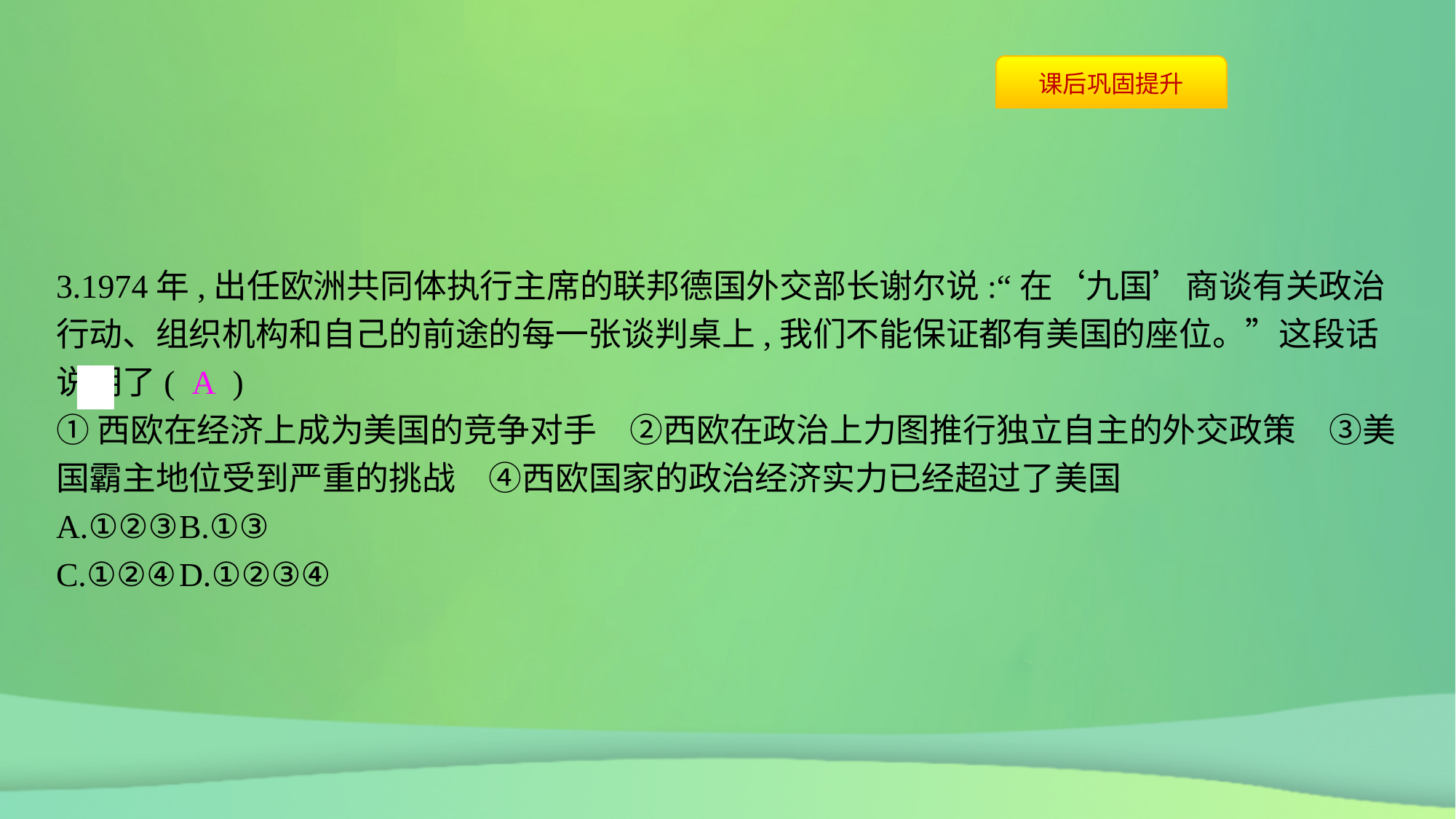

3.1974年,出任欧洲共同体执行主席的联邦德国外交部长谢尔说:“在‘九国’商谈有关政治行动、组织机构和自己的前途的每一张谈判桌上,我们不能保证都有美国的座位。”这段话说明了(  A  )
①西欧在经济上成为美国的竞争对手　②西欧在政治上力图推行独立自主的外交政策　③美国霸主地位受到严重的挑战　④西欧国家的政治经济实力已经超过了美国
A.①②③	B.①③
C.①②④	D.①②③④